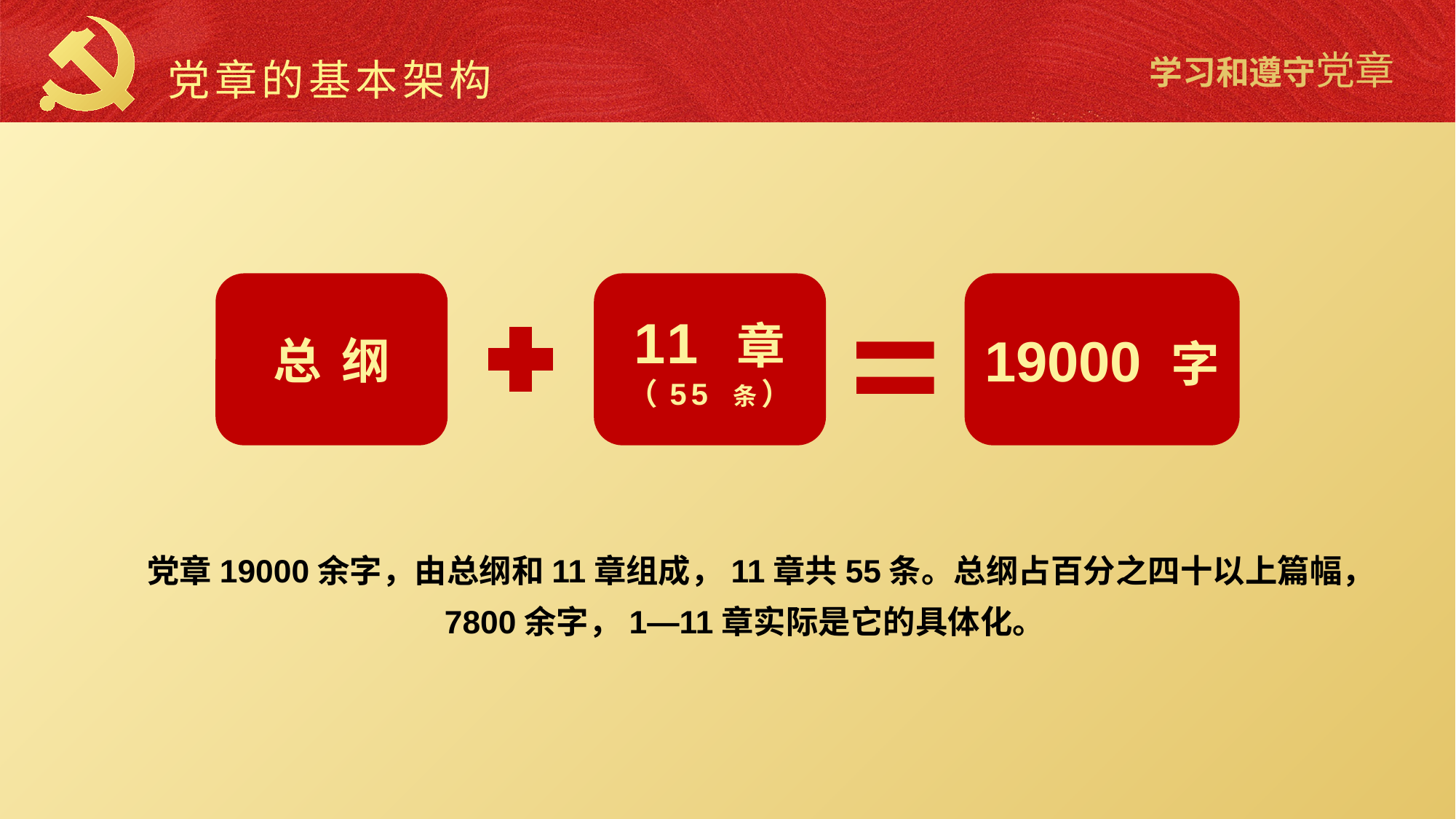

党章的基本架构
总 纲
11 章
（55 条）
19000 字

党章19000余字，由总纲和11章组成，11章共55条。总纲占百分之四十以上篇幅，7800余字，1—11章实际是它的具体化。